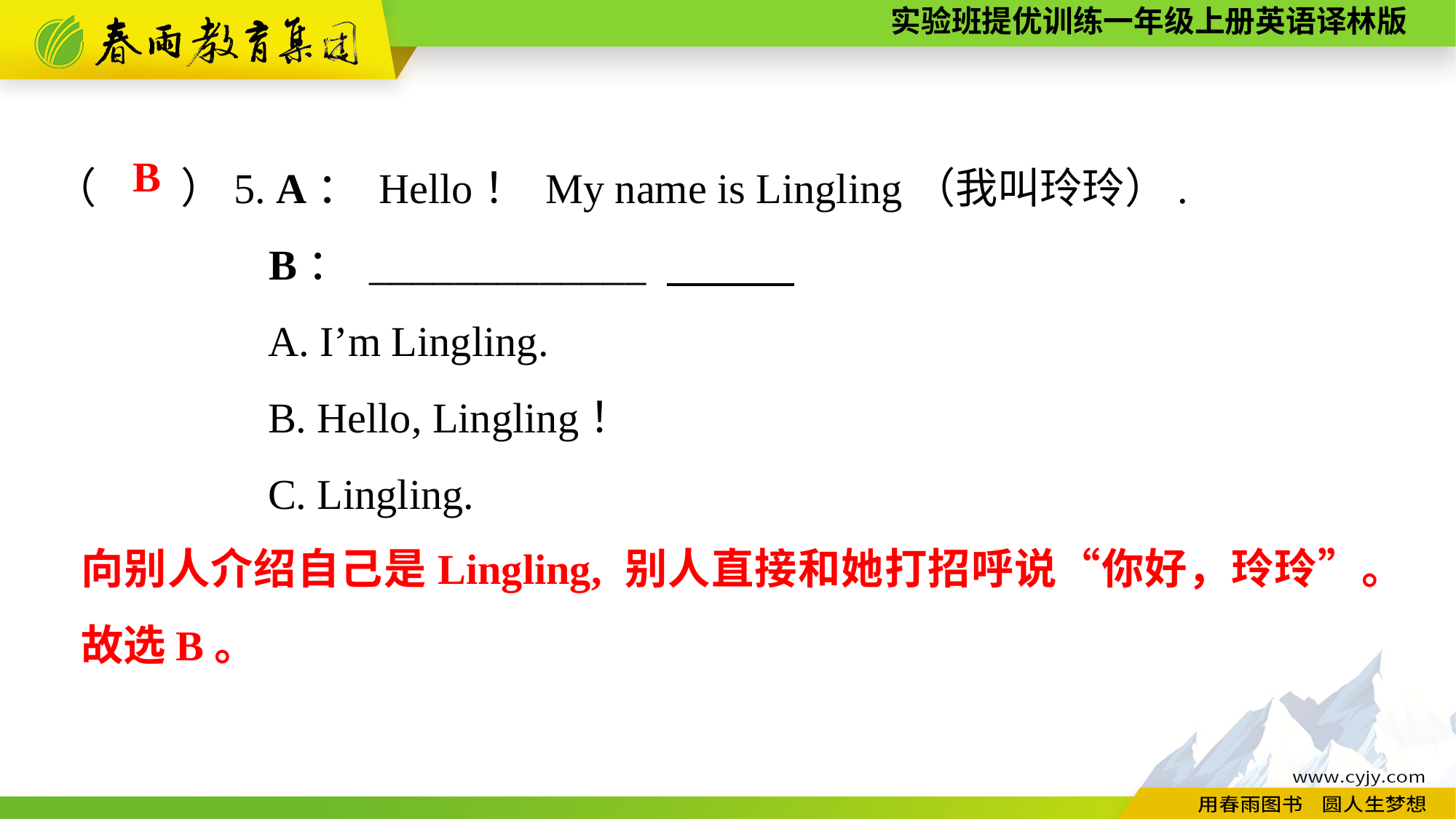

（　　）5. A： Hello！ My name is Lingling（我叫玲玲）.
B： _____________
A. I’m Lingling.
B. Hello, Lingling！
C. Lingling.
B
向别人介绍自己是Lingling, 别人直接和她打招呼说“你好，玲玲”。故选B。